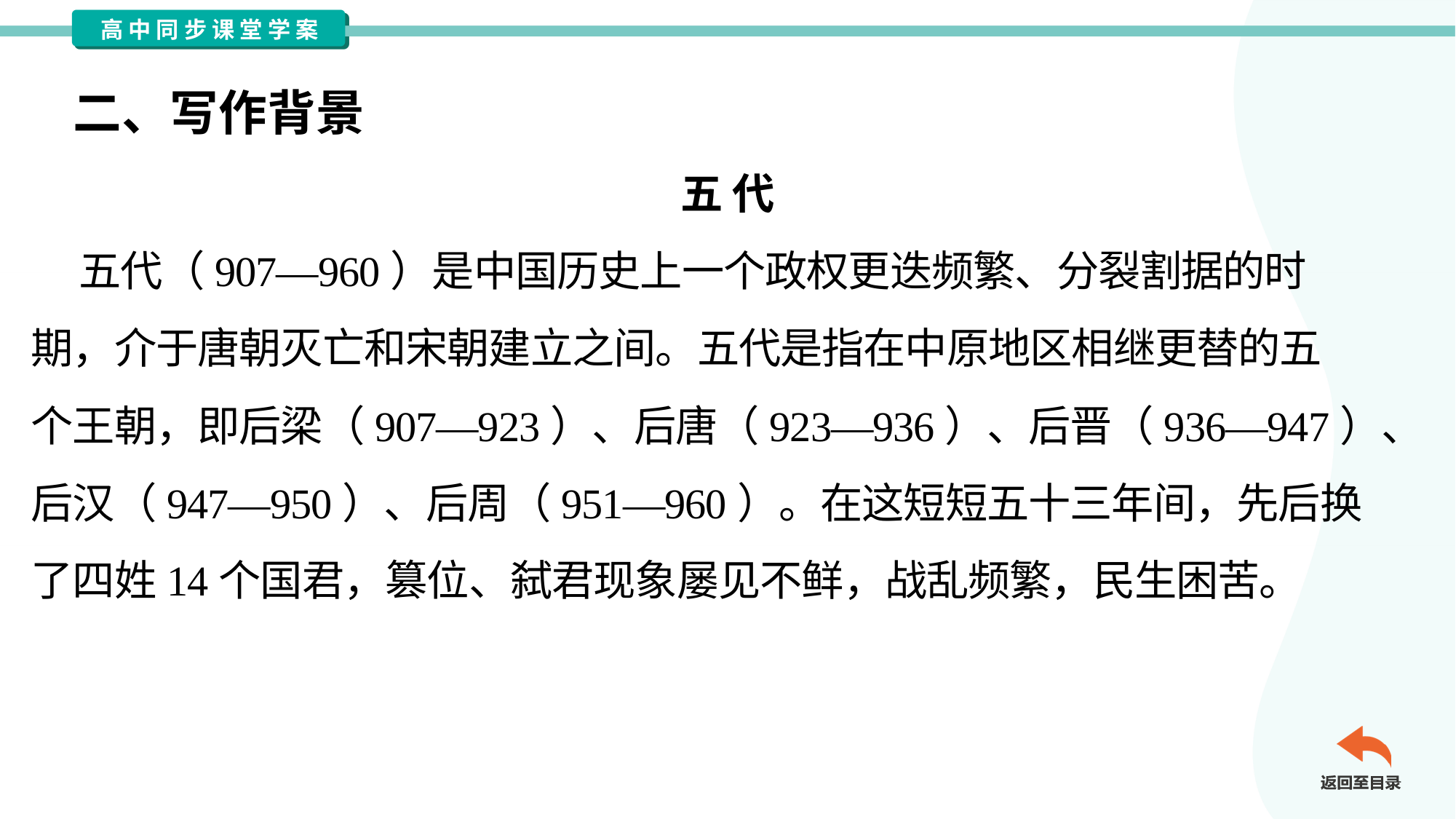

二、写作背景
五 代
    五代（907—960）是中国历史上一个政权更迭频繁、分裂割据的时
期，介于唐朝灭亡和宋朝建立之间。五代是指在中原地区相继更替的五
个王朝，即后梁（907—923）、后唐（923—936）、后晋（936—947）、
后汉（947—950）、后周（951—960）。在这短短五十三年间，先后换
了四姓14个国君，篡位、弑君现象屡见不鲜，战乱频繁，民生困苦。